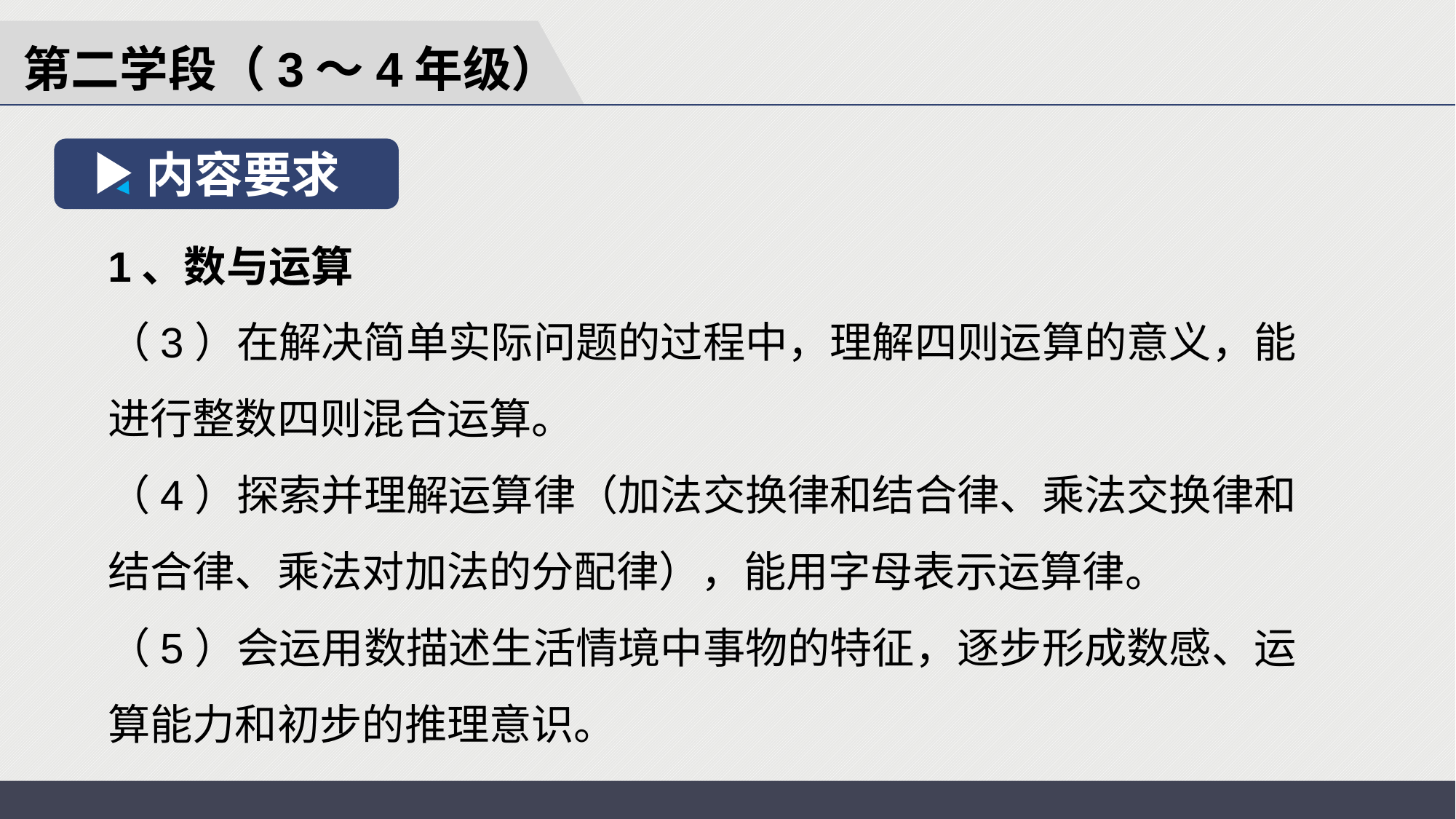

第二学段（3～4年级）
内容要求

1、数与运算
（3）在解决简单实际问题的过程中，理解四则运算的意义，能进行整数四则混合运算。
（4）探索并理解运算律（加法交换律和结合律、乘法交换律和结合律、乘法对加法的分配律），能用字母表示运算律。
（5）会运用数描述生活情境中事物的特征，逐步形成数感、运算能力和初步的推理意识。